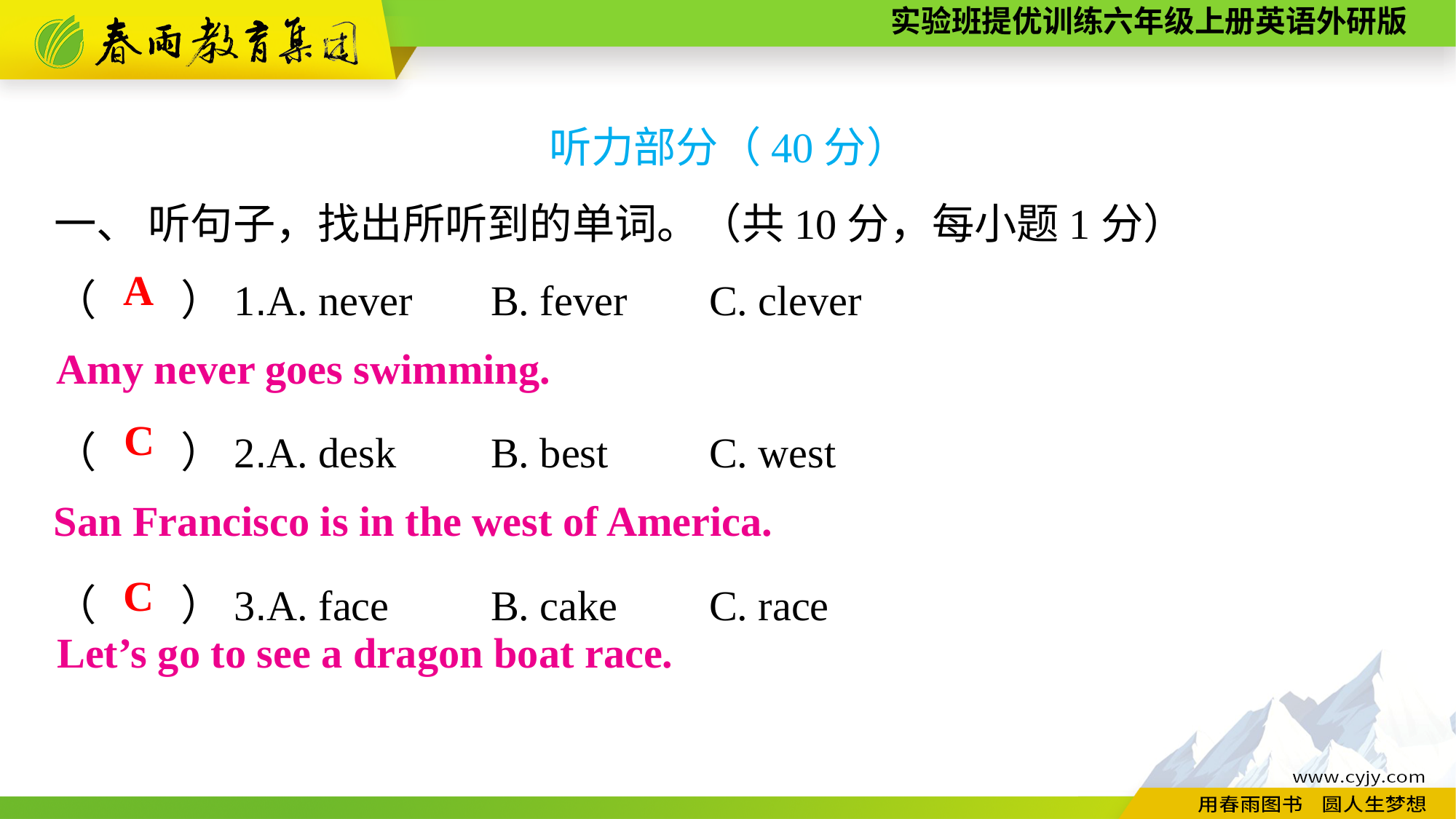

听力部分（40分）
一、 听句子，找出所听到的单词。（共10分，每小题1分）
（　　）1.A. never	B. fever	C. clever

（　　）2.A. desk	B. best	C. west

（　　）3.A. face	B. cake	C. race
A
Amy never goes swimming.
C
San Francisco is in the west of America.
C
Let’s go to see a dragon boat race.